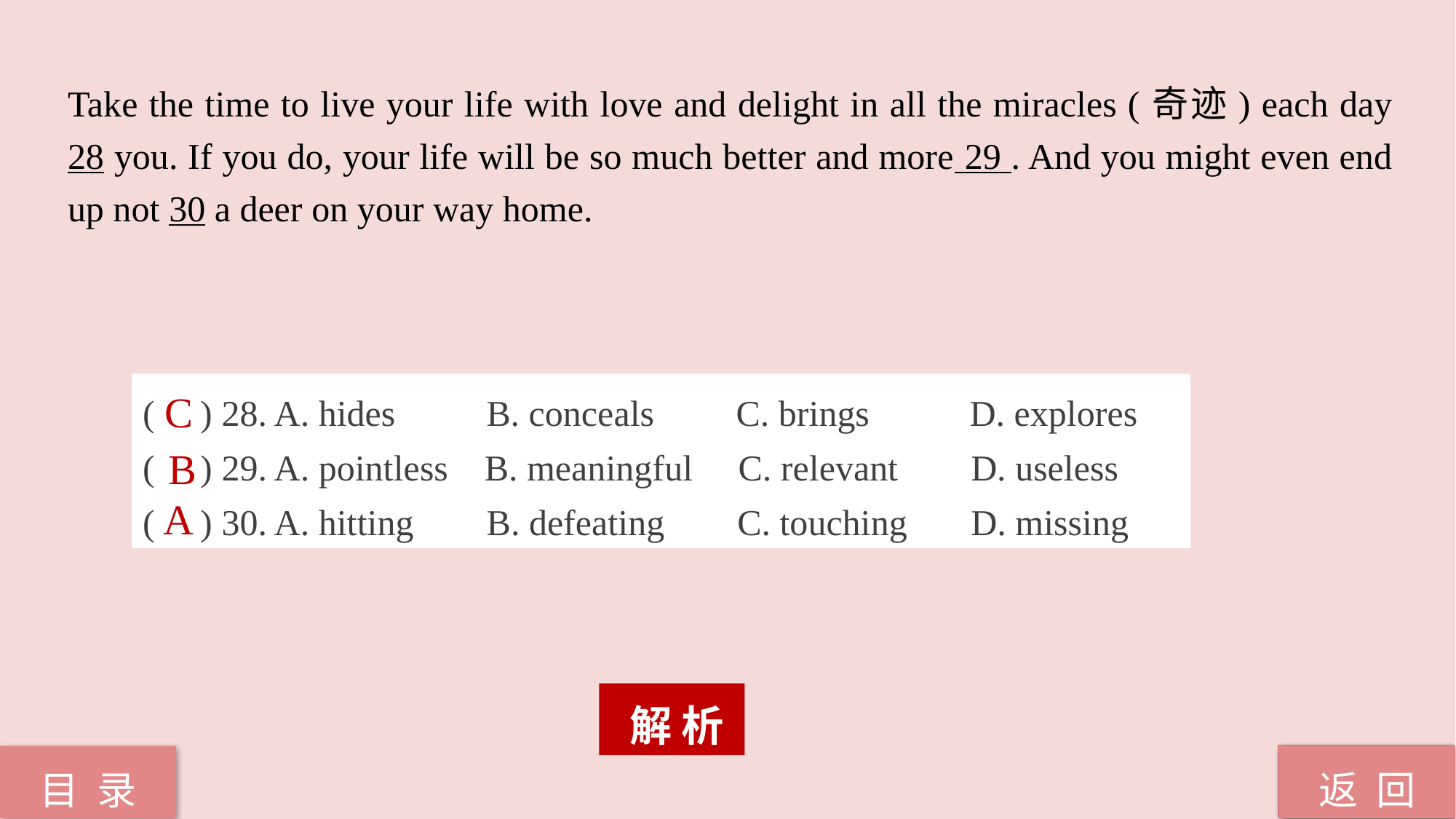

Take the time to live your life with love and delight in all the miracles (奇迹) each day 28 you. If you do, your life will be so much better and more 29 . And you might even end up not 30 a deer on your way home.
(     ) 28. A. hides          B. conceals         C. brings           D. explores
(     ) 29. A. pointless    B. meaningful     C. relevant        D. useless
(     ) 30. A. hitting        B. defeating        C. touching       D. missing
C
B
A
 解 析
返  回